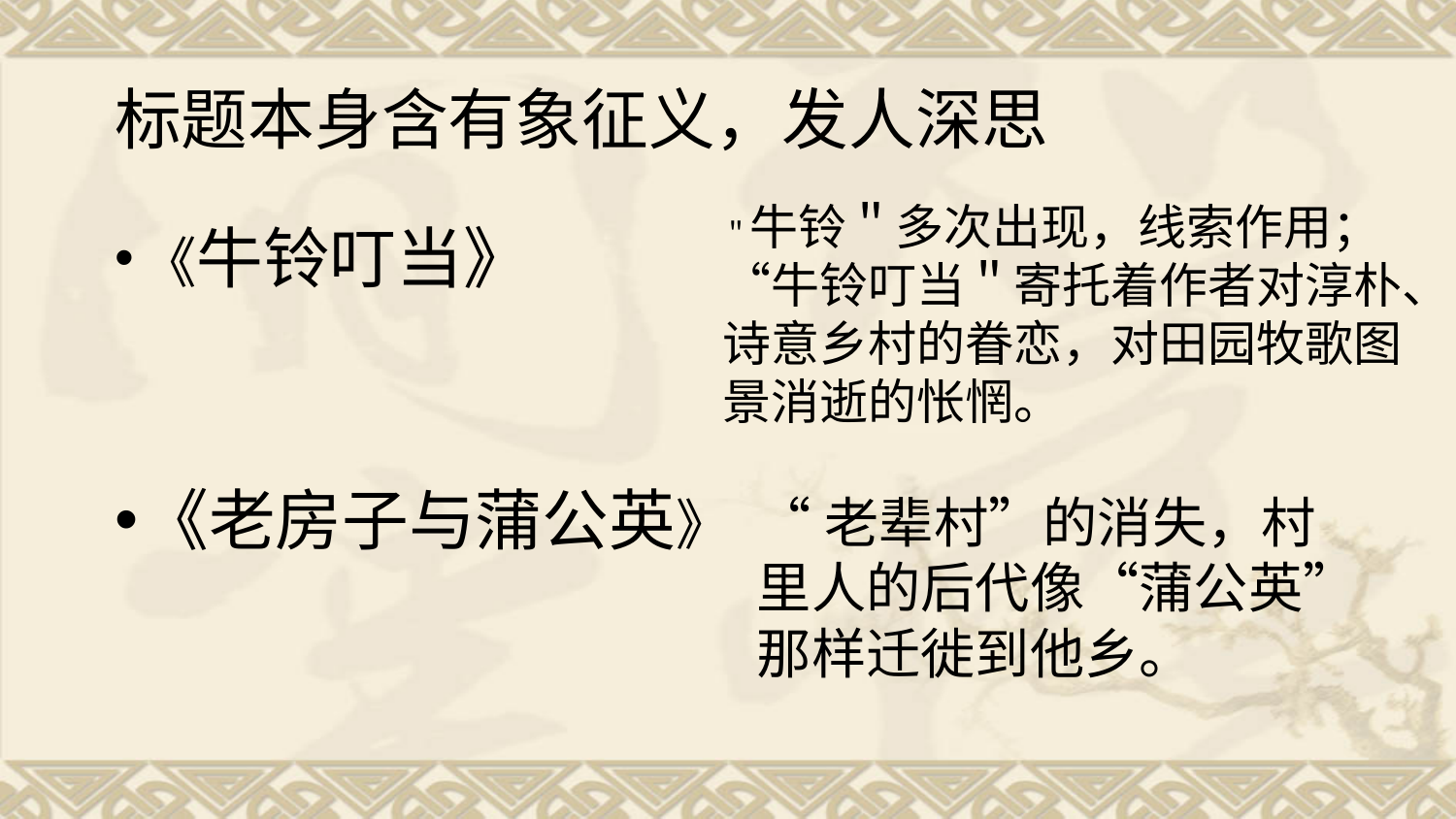

# 标题本身含有象征义，发人深思
＂牛铃＂多次出现，线索作用；“牛铃叮当＂寄托着作者对淳朴、诗意乡村的眷恋，对田园牧歌图景消逝的怅惘。
《牛铃叮当》

《老房子与蒲公英》
“老辈村”的消失，村里人的后代像“蒲公英”那样迁徙到他乡。